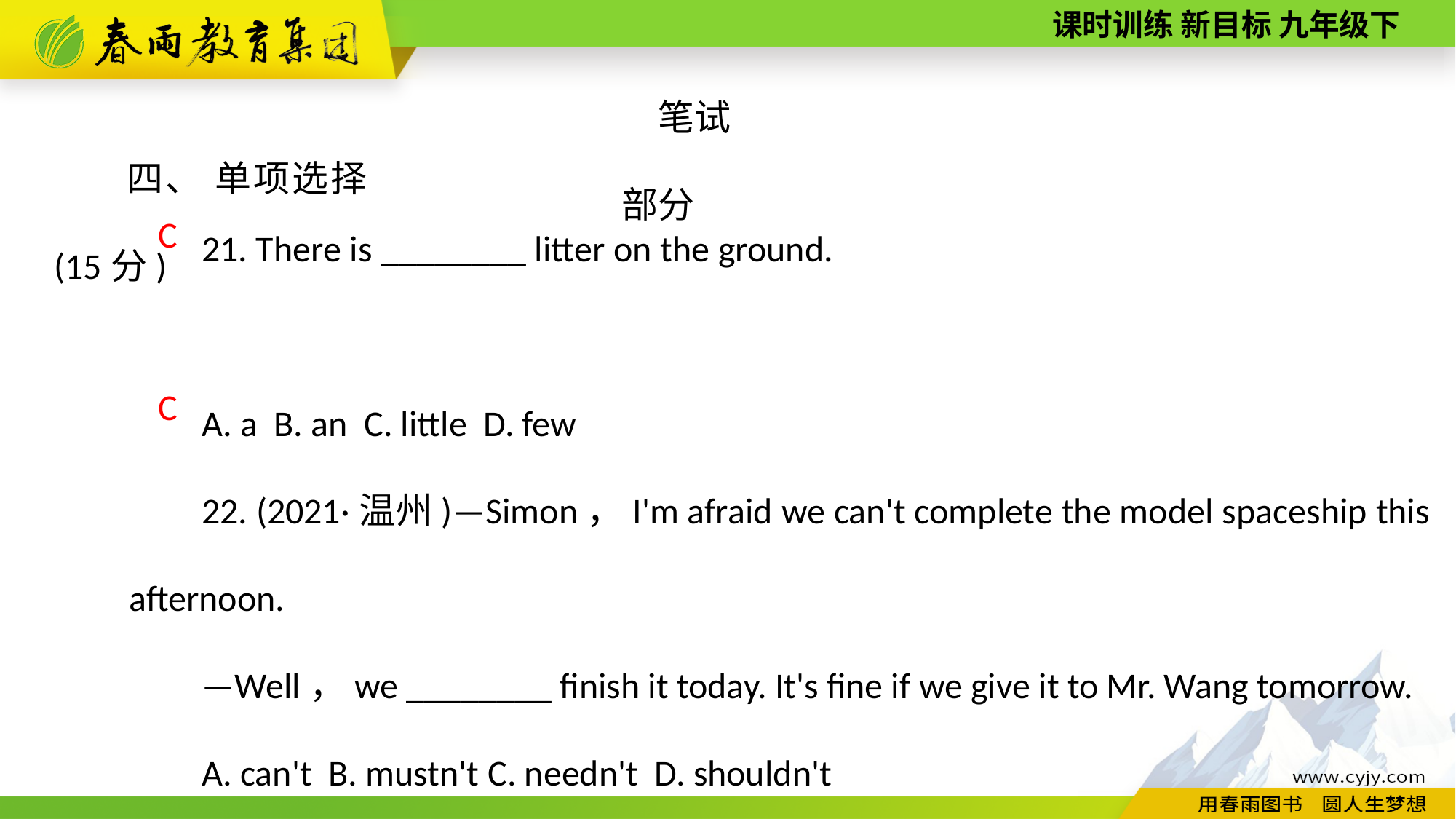

笔试部分
四、 单项选择(15分)
21. There is ________ litter on the ground.
A. a  B. an  C. little  D. few
22. (2021·温州)—Simon，I'm afraid we can't complete the model spaceship this afternoon.
—Well，we ________ finish it today. It's fine if we give it to Mr. Wang tomorrow.
A. can't  B. mustn't  C. needn't  D. shouldn't
C
C